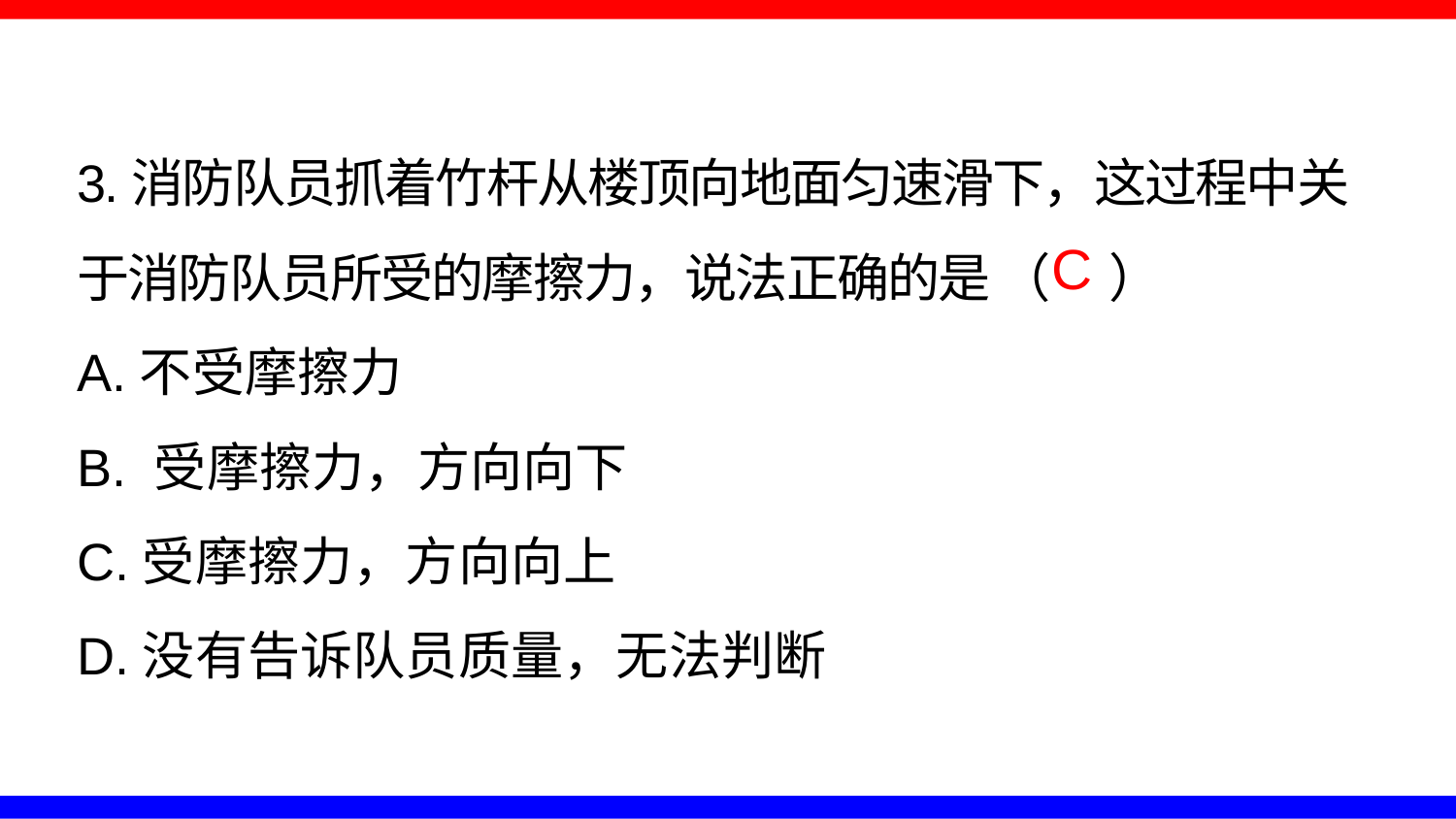

3.消防队员抓着竹杆从楼顶向地面匀速滑下，这过程中关于消防队员所受的摩擦力，说法正确的是 （      ）
A.不受摩擦力
B. 受摩擦力，方向向下
C.受摩擦力，方向向上
D.没有告诉队员质量，无法判断
C